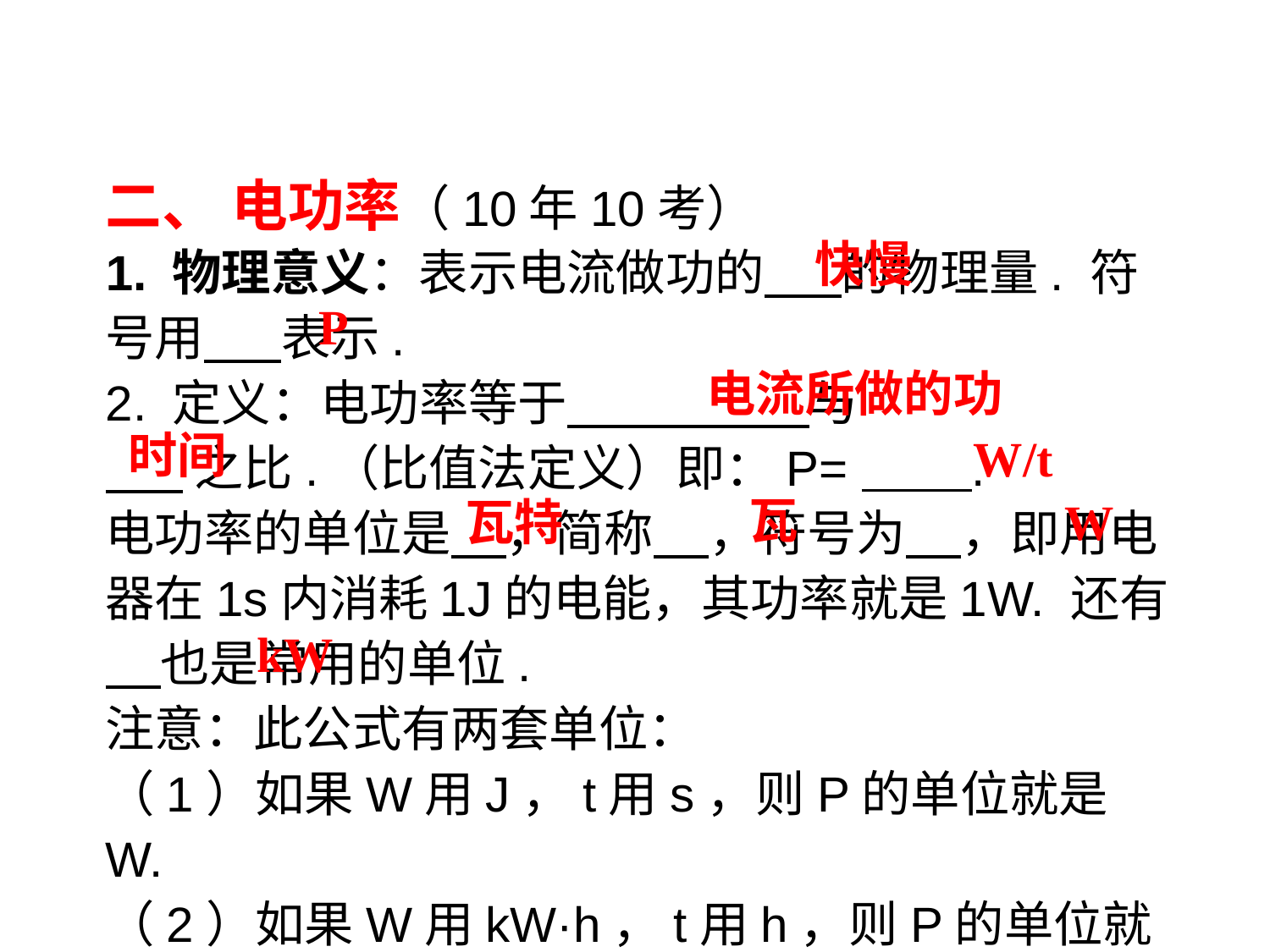

二、 电功率（10年10考）
快慢
1. 物理意义：表示电流做功的       的物理量. 符号用       表示.
2. 定义：电功率等于                      与
       之比.（比值法定义）即：P=         .
电功率的单位是     ，简称     ，符号为     ，即用电器在1s内消耗1J的电能，其功率就是1W. 还有      也是常用的单位.
注意：此公式有两套单位：
（1）如果W用J，t用s，则P的单位就是W.
（2）如果W用kW·h，t用h，则P的单位就是kW.
P
电流所做的功
时间
 W/t
瓦
瓦特
W
kW